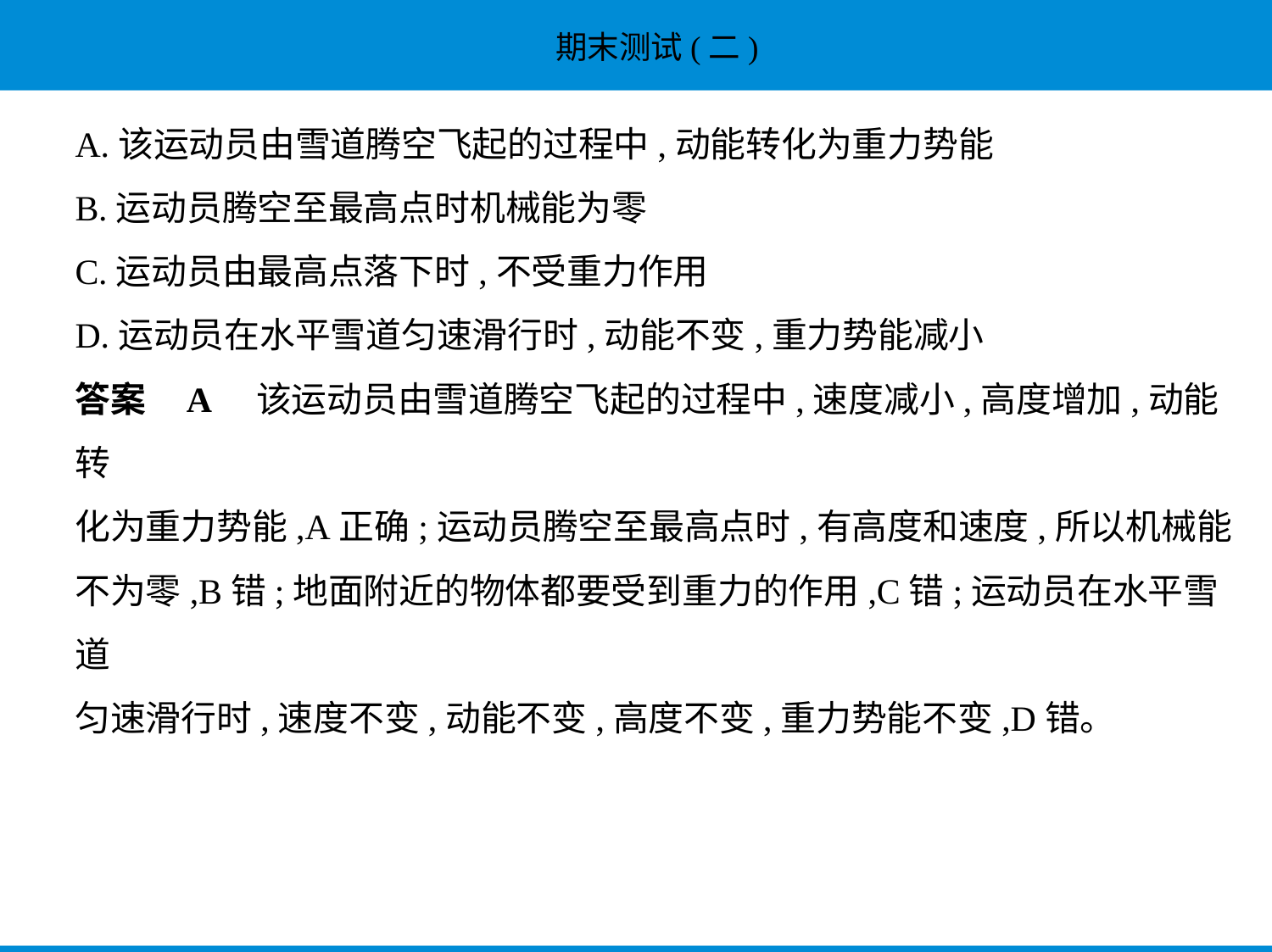

A.该运动员由雪道腾空飞起的过程中,动能转化为重力势能
B.运动员腾空至最高点时机械能为零
C.运动员由最高点落下时,不受重力作用
D.运动员在水平雪道匀速滑行时,动能不变,重力势能减小
答案    A　该运动员由雪道腾空飞起的过程中,速度减小,高度增加,动能转
化为重力势能,A正确;运动员腾空至最高点时,有高度和速度,所以机械能
不为零,B错;地面附近的物体都要受到重力的作用,C错;运动员在水平雪道
匀速滑行时,速度不变,动能不变,高度不变,重力势能不变,D错。